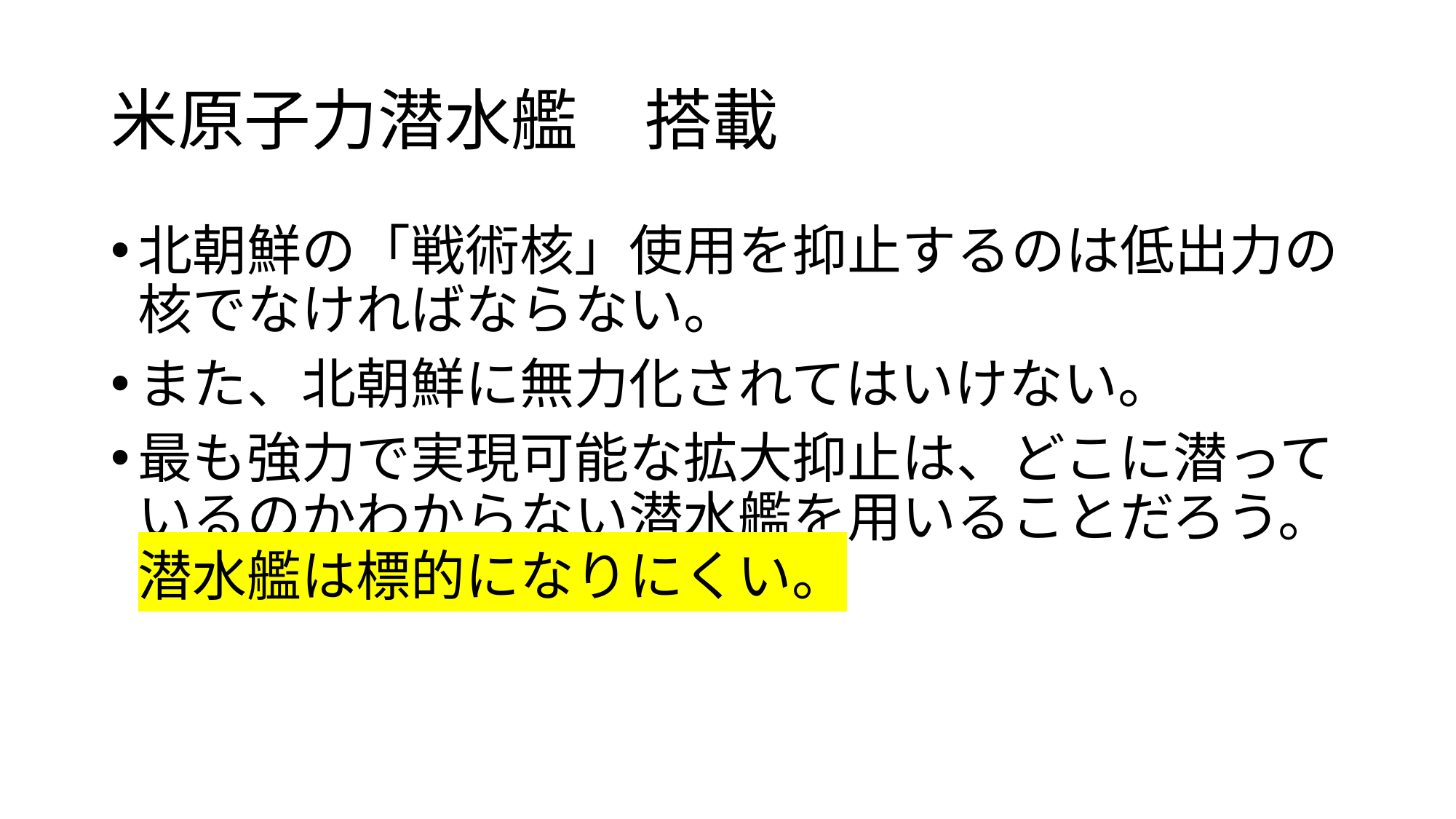

# 米原子力潜水艦　搭載
北朝鮮の「戦術核」使用を抑止するのは低出力の核でなければならない。
また、北朝鮮に無力化されてはいけない。
最も強力で実現可能な拡大抑止は、どこに潜っているのかわからない潜水艦を用いることだろう。潜水艦は標的になりにくい。